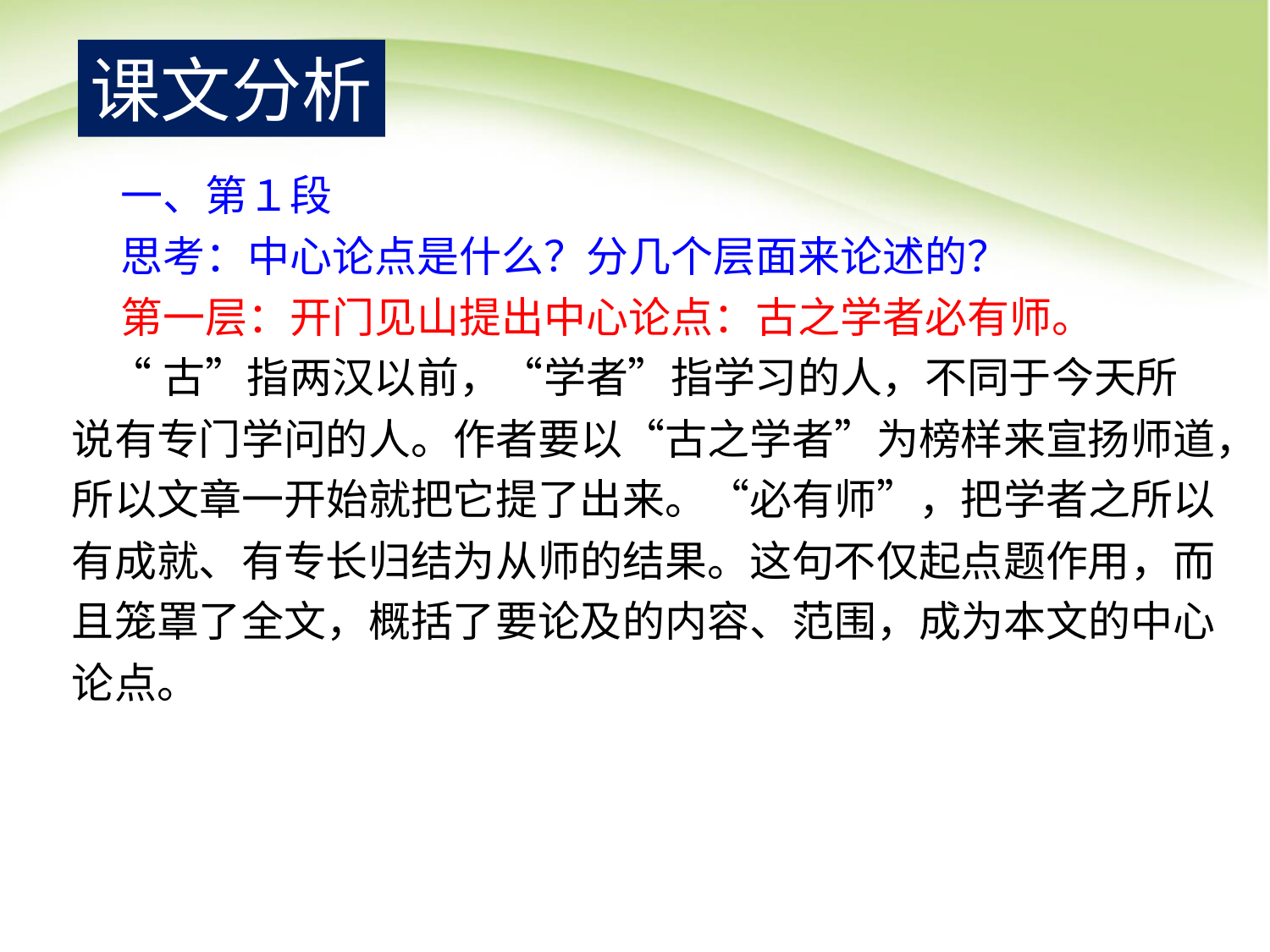

课文分析
    一、第１段
    思考：中心论点是什么？分几个层面来论述的？
    第一层：开门见山提出中心论点：古之学者必有师。
    “古”指两汉以前，“学者”指学习的人，不同于今天所说有专门学问的人。作者要以“古之学者”为榜样来宣扬师道，所以文章一开始就把它提了出来。“必有师”，把学者之所以有成就、有专长归结为从师的结果。这句不仅起点题作用，而且笼罩了全文，概括了要论及的内容、范围，成为本文的中心论点。